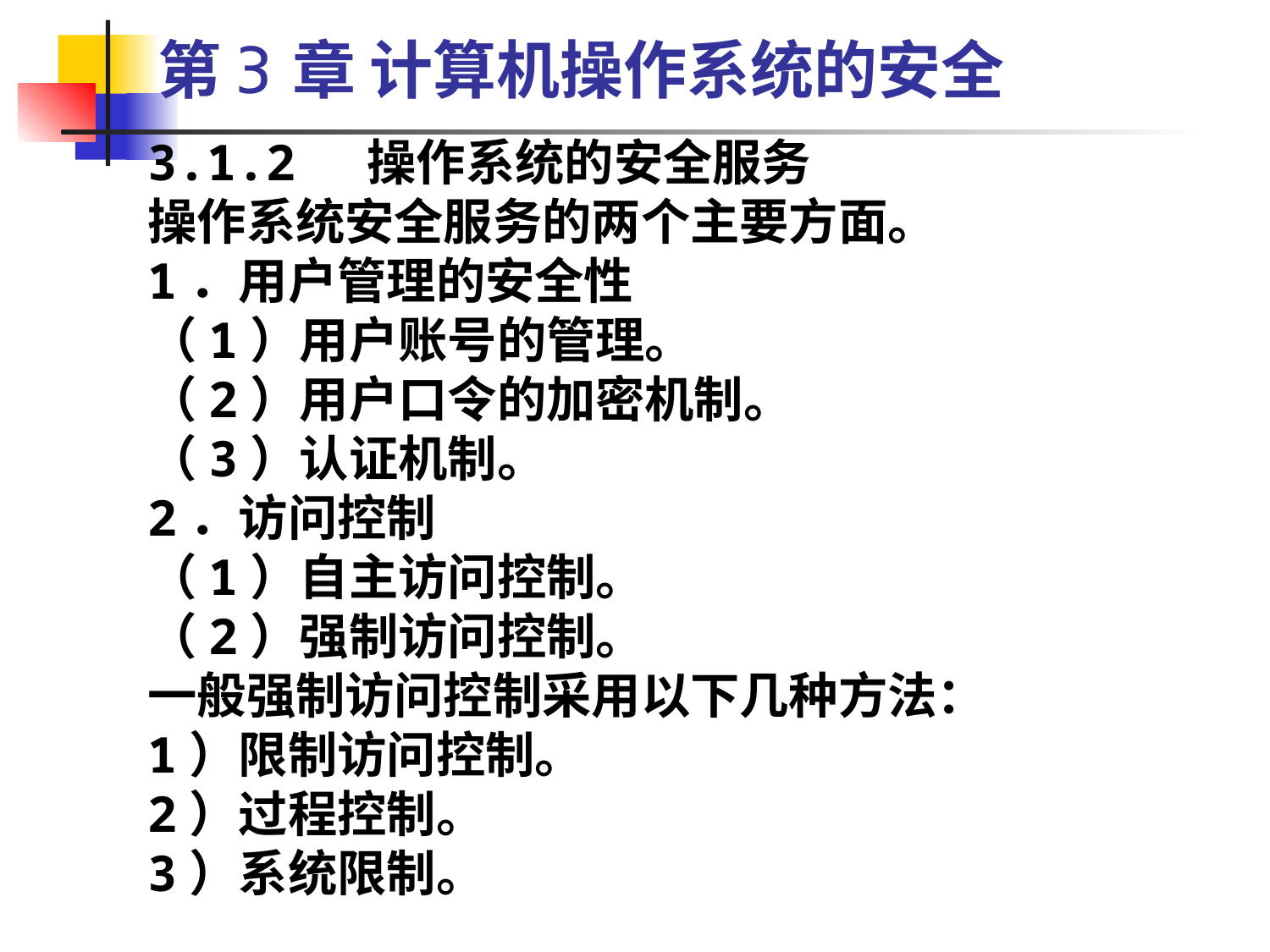

3.1  操作系统安全性概述
第3章 计算机操作系统的安全

3.1.2  操作系统的安全服务
操作系统安全服务的两个主要方面。
1．用户管理的安全性
（1）用户账号的管理。
（2）用户口令的加密机制。
（3）认证机制。
2．访问控制
（1）自主访问控制。
（2）强制访问控制。
一般强制访问控制采用以下几种方法：
1）限制访问控制。
2）过程控制。
3）系统限制。